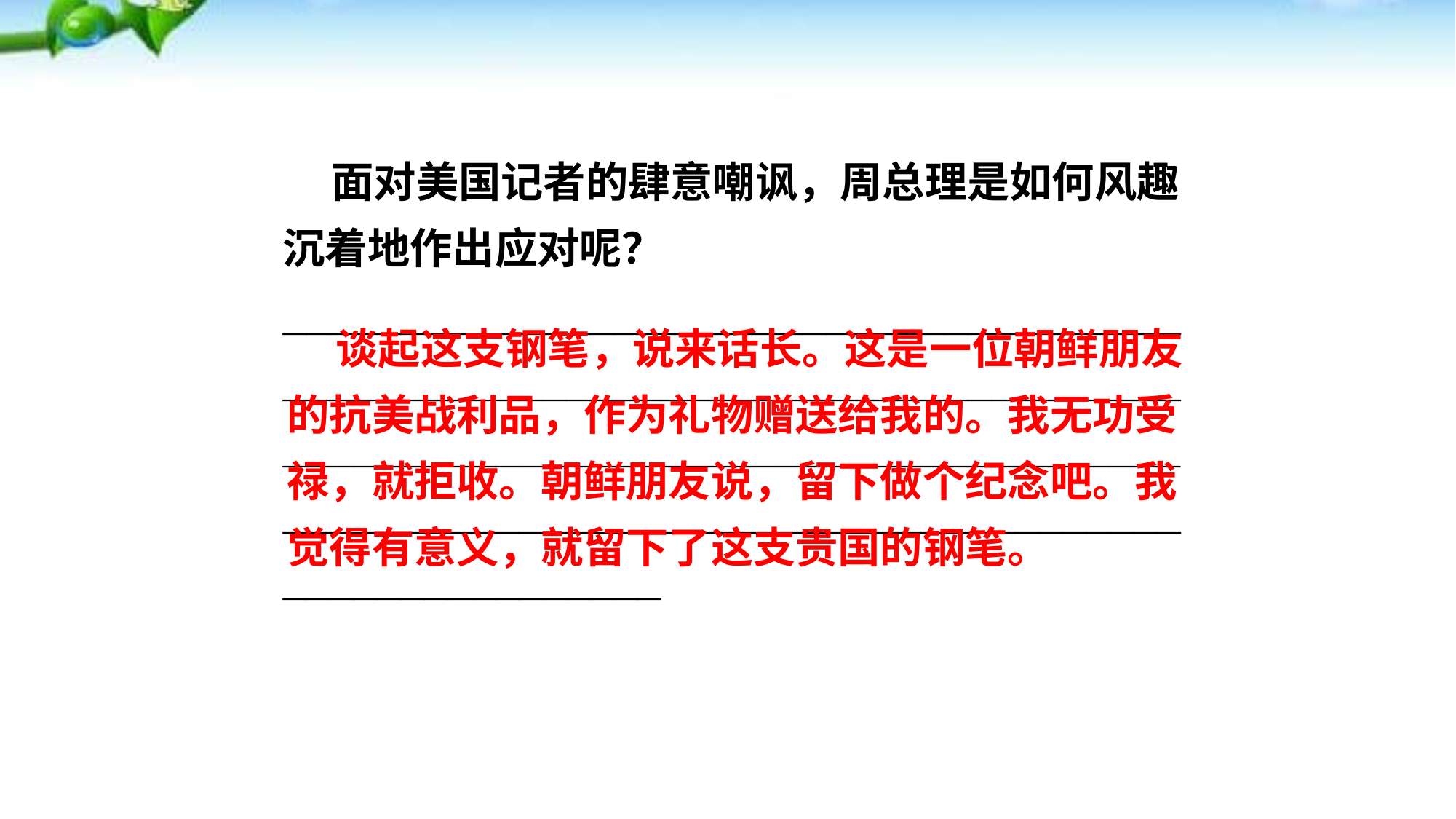

面对美国记者的肆意嘲讽，周总理是如何风趣沉着地作出应对呢？
________________________________________________________________________________________________________________________________________________________________________
状元成才路
状元成才路
状元成才路
状元成才路
状元成才路
状元成才路
状元成才路
状元成才路
状元成才路
状元成才路
状元成才路
状元成才路
状元成才路
状元成才路
状元成才路
状元成才路
状元成才路
状元成才路
状元成才路
状元成才路
状元成才路
状元成才路
状元成才路
状元成才路
    谈起这支钢笔，说来话长。这是一位朝鲜朋友的抗美战利品，作为礼物赠送给我的。我无功受禄，就拒收。朝鲜朋友说，留下做个纪念吧。我觉得有意义，就留下了这支贵国的钢笔。
状元成才路
状元成才路
状元成才路
状元成才路
状元成才路
状元成才路
状元成才路
状元成才路
状元成才路
状元成才路
状元成才路
状元成才路
状元成才路
状元成才路
状元成才路
状元成才路
状元成才路
状元成才路
状元成才路
状元成才路
状元成才路
状元成才路
状元成才路
状元成才路
状元成才路
状元成才路
状元成才路
状元成才路
状元成才路
状元成才路
状元成才路
状元成才路
状元成才路
状元成才路
状元成才路
状元成才路
状元成才路
状元成才路
状元成才路
状元成才路
状元成才路
状元成才路
状元成才路
状元成才路
状元成才路
状元成才路
状元成才路
状元成才路
状元成才路
状元成才路
状元成才路
状元成才路
状元成才路
状元成才路
状元成才路
状元成才路
状元成才路
状元成才路
状元成才路
状元成才路
状元成才路
状元成才路
状元成才路
状元成才路
状元成才路
状元成才路
状元成才路
状元成才路
状元成才路
状元成才路
状元成才路
状元成才路
状元成才路
状元成才路
状元成才路
状元成才路